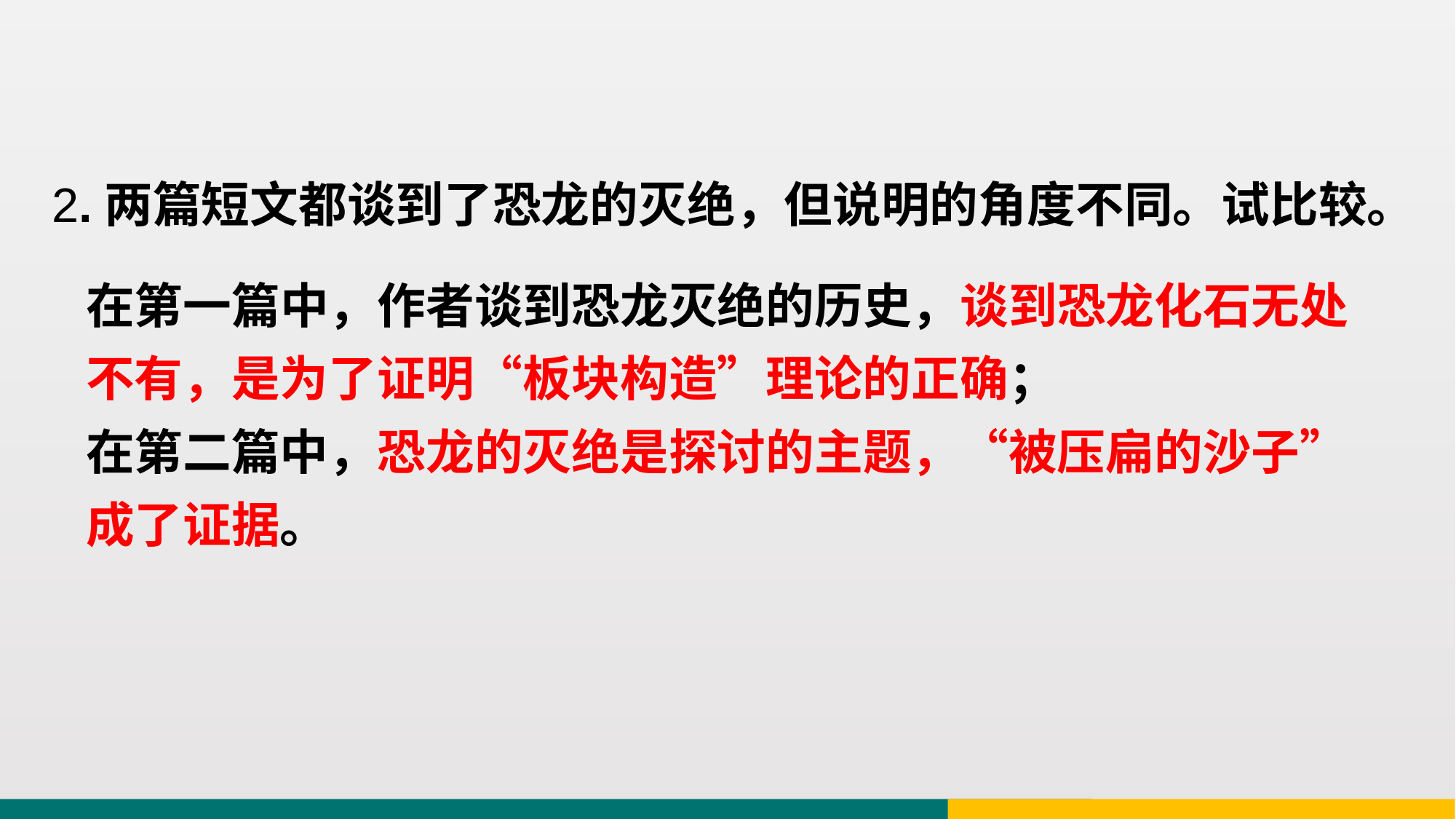

2.两篇短文都谈到了恐龙的灭绝，但说明的角度不同。试比较。
在第一篇中，作者谈到恐龙灭绝的历史，谈到恐龙化石无处不有，是为了证明“板块构造”理论的正确；
在第二篇中，恐龙的灭绝是探讨的主题，“被压扁的沙子”成了证据。